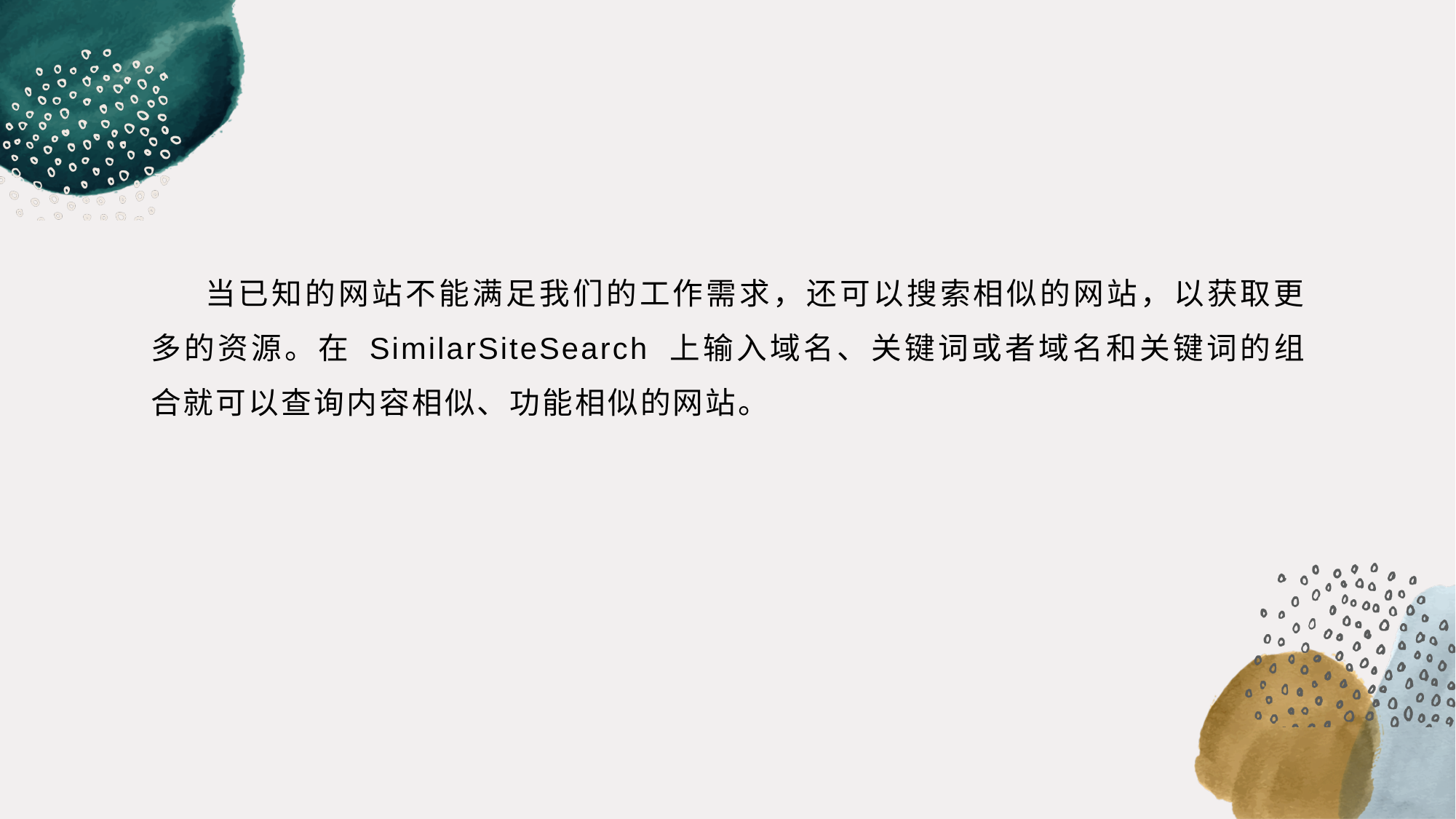

当已知的网站不能满足我们的工作需求，还可以搜索相似的网站，以获取更多的资源。在 SimilarSiteSearch 上输入域名、关键词或者域名和关键词的组合就可以查询内容相似、功能相似的网站。